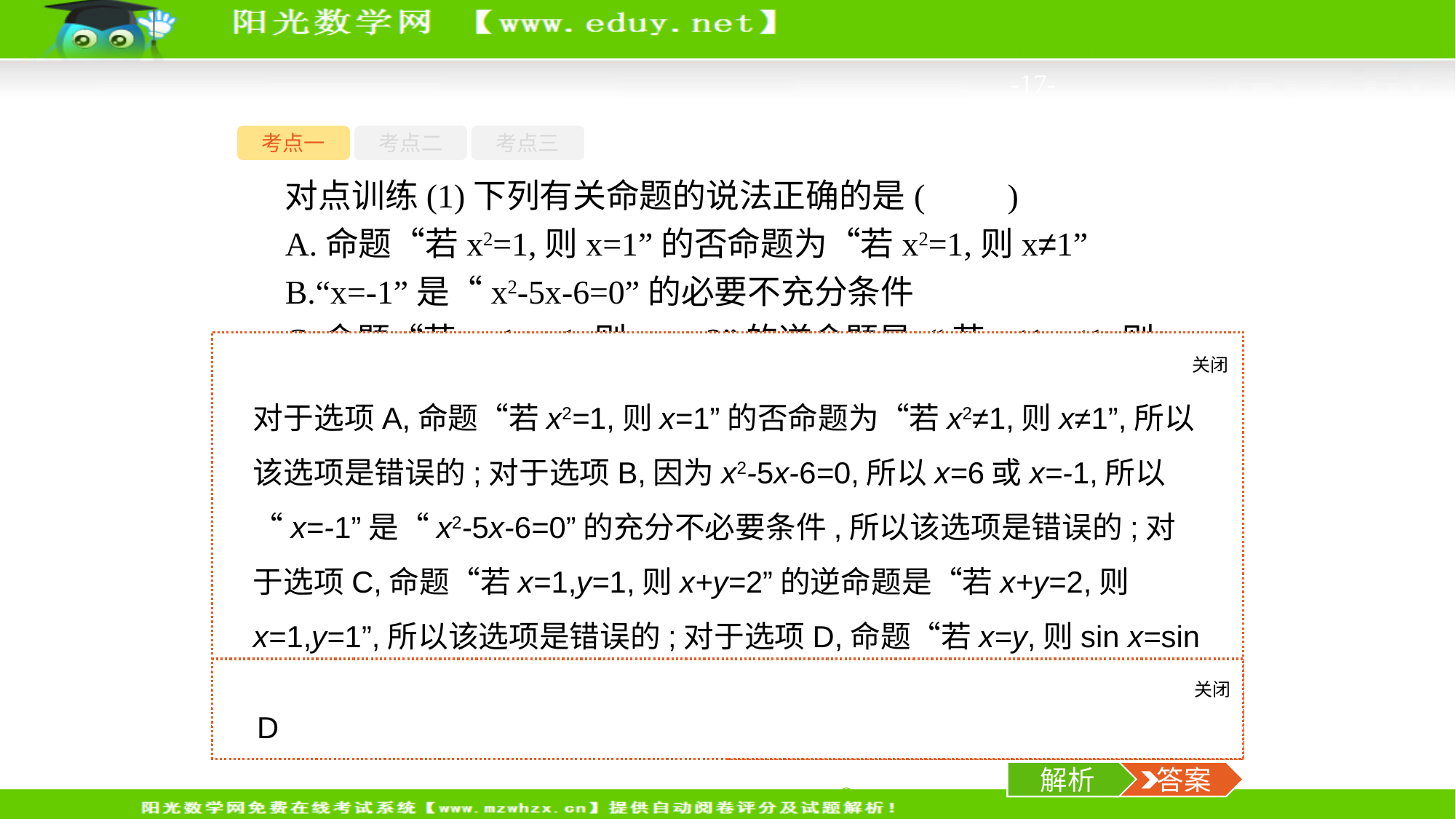

-17-
考点一
考点二
考点三
对点训练(1)下列有关命题的说法正确的是(　　)
A.命题“若x2=1,则x=1”的否命题为“若x2=1,则x≠1”
B.“x=-1”是“x2-5x-6=0”的必要不充分条件
C.命题“若x=1,y=1,则x+y=2”的逆命题是:“若x≠1,y≠1,则x+y≠2”
D.命题“若x=y,则sin x=sin y”的逆否命题为真命题

关闭
解析

对于选项A,命题“若x2=1,则x=1”的否命题为“若x2≠1,则x≠1”,所以该选项是错误的;对于选项B,因为x2-5x-6=0,所以x=6或x=-1,所以“x=-1”是“x2-5x-6=0”的充分不必要条件,所以该选项是错误的;对于选项C,命题“若x=1,y=1,则x+y=2”的逆命题是“若x+y=2,则x=1,y=1”,所以该选项是错误的;对于选项D,命题“若x=y,则sin x=sin y”是真命题,所以它的逆否命题为真命题,所以该选项是正确的.故答案为D.

关闭
解析
  答案

D
解析
  答案